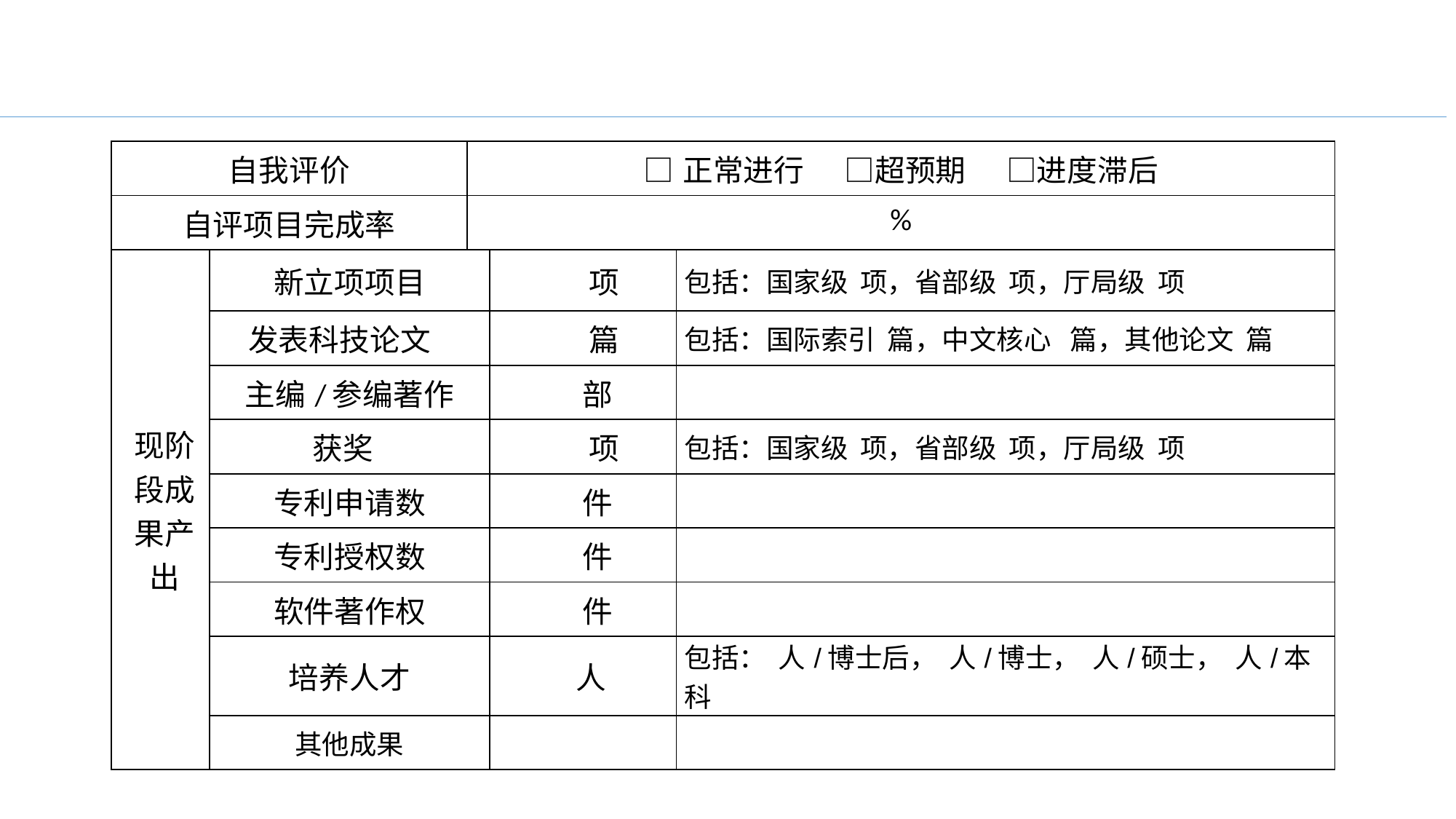

| 自我评价 |  | □正常进行      □超预期      □进度滞后 |  |  |
| --- | --- | --- | --- | --- |
| 自评项目完成率 |  | % |  |  |
| 现阶段成果产出 | 新立项项目 |  | 项 | 包括：国家级 项，省部级 项，厅局级 项 |
|  | 发表科技论文 |  | 篇 | 包括：国际索引 篇，中文核心 篇，其他论文 篇 |
|  | 主编/参编著作 |  | 部 |  |
|  | 获奖 |  | 项 | 包括：国家级 项，省部级 项，厅局级 项 |
|  | 专利申请数 |  | 件 |  |
|  | 专利授权数 |  | 件 |  |
|  | 软件著作权 |  | 件 |  |
|  | 培养人才 |  | 人 | 包括： 人/博士后， 人/博士， 人/硕士， 人/本科 |
|  | 其他成果 |  |  |  |